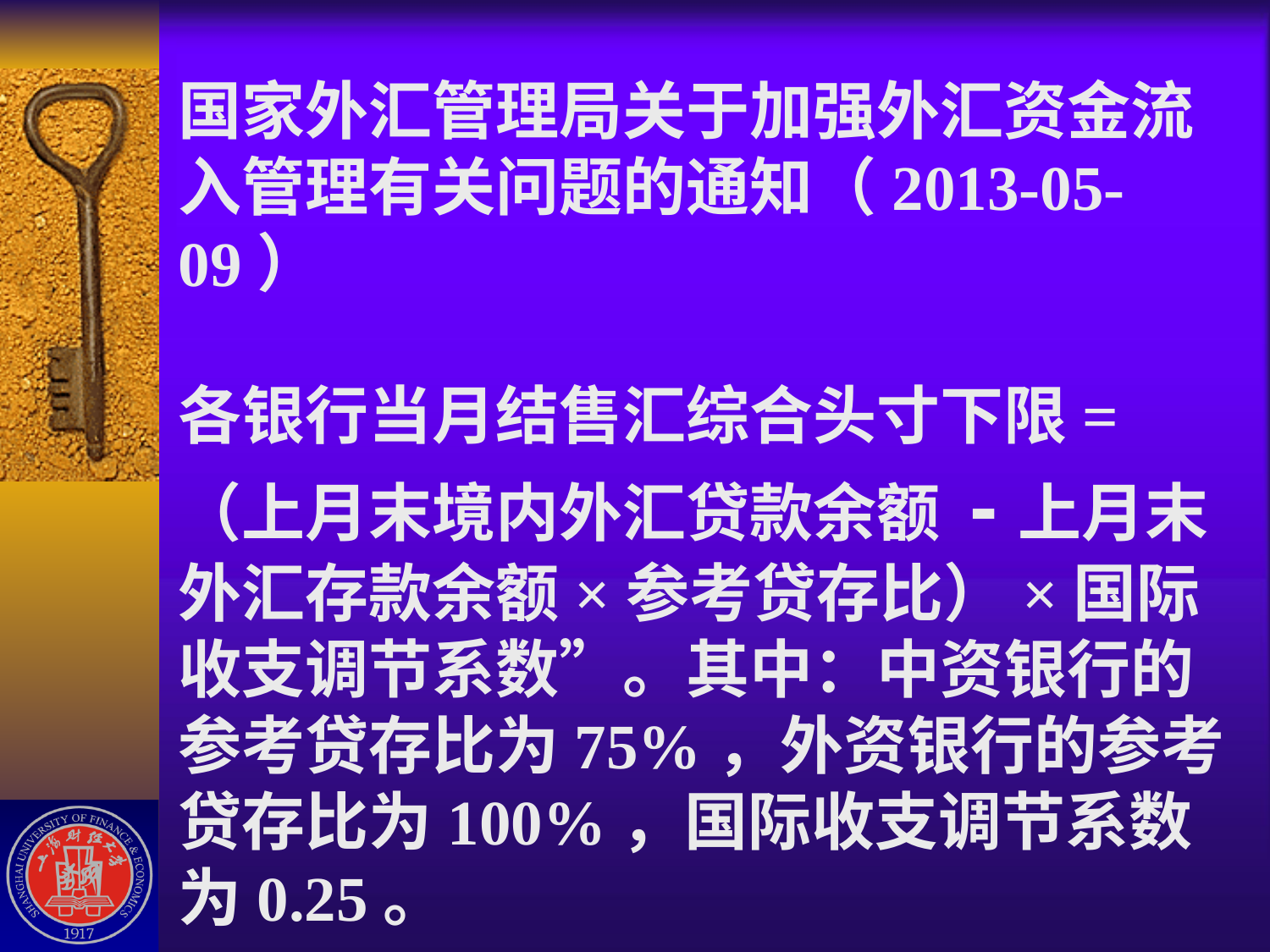

# 国家外汇管理局关于加强外汇资金流入管理有关问题的通知（2013-05-09） 各银行当月结售汇综合头寸下限=（上月末境内外汇贷款余额 -上月末外汇存款余额×参考贷存比）×国际收支调节系数”。其中：中资银行的参考贷存比为75%，外资银行的参考贷存比为100%，国际收支调节系数为0.25。